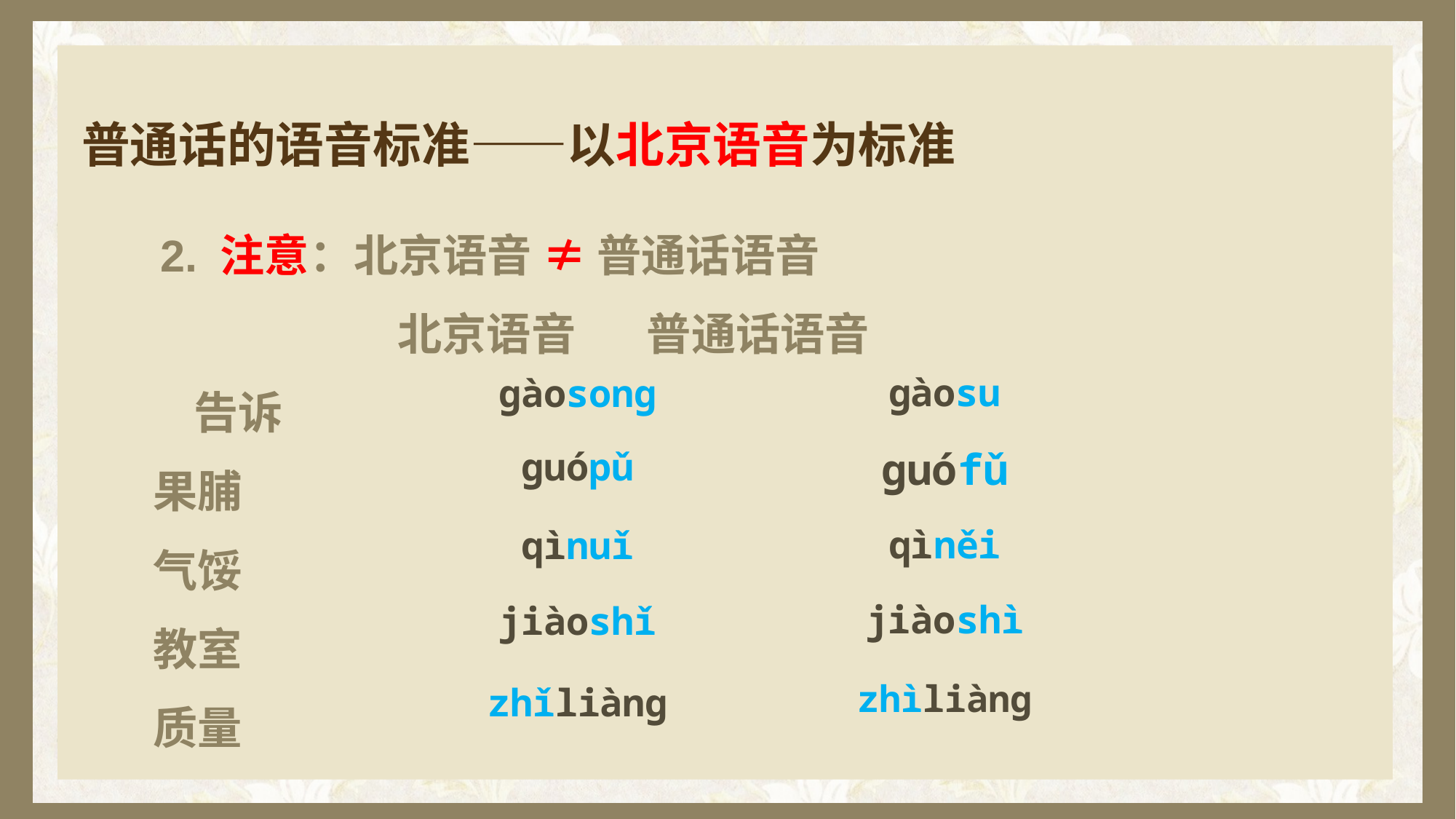

# 普通话的语音标准——以北京语音为标准
        2. 注意：北京语音 ≠ 普通话语音
                              北京语音       普通话语音
          告诉
      果脯
      气馁
      教室
      质量
ɡàosu
ɡàosonɡ
ɡuópǔ
ɡuófǔ
qìněi
qìnuǐ
jiàoshì
jiàoshǐ
zhìliànɡ
zhǐliànɡ